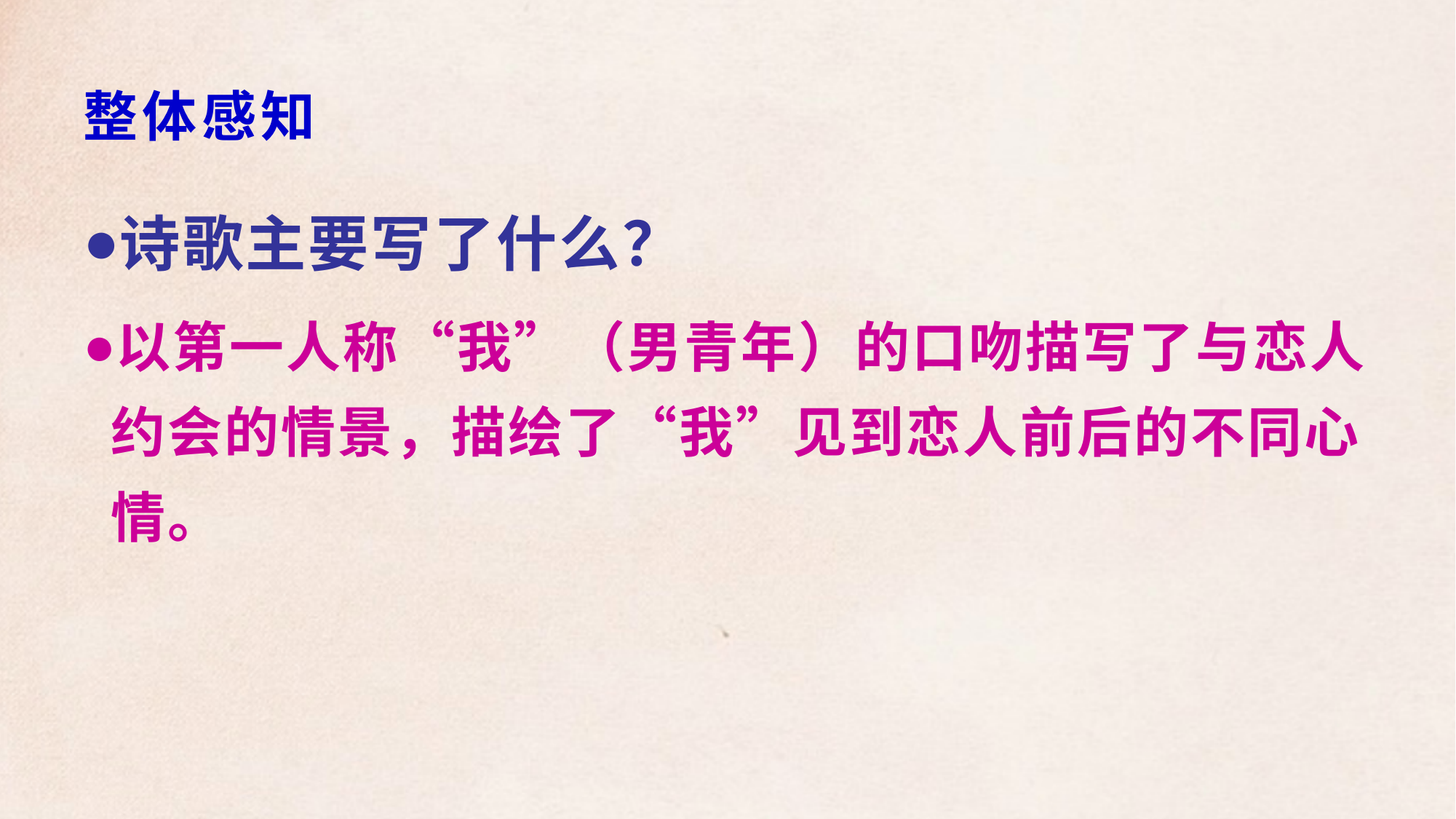

# 整体感知
诗歌主要写了什么？
以第一人称“我”（男青年）的口吻描写了与恋人约会的情景，描绘了“我”见到恋人前后的不同心情。